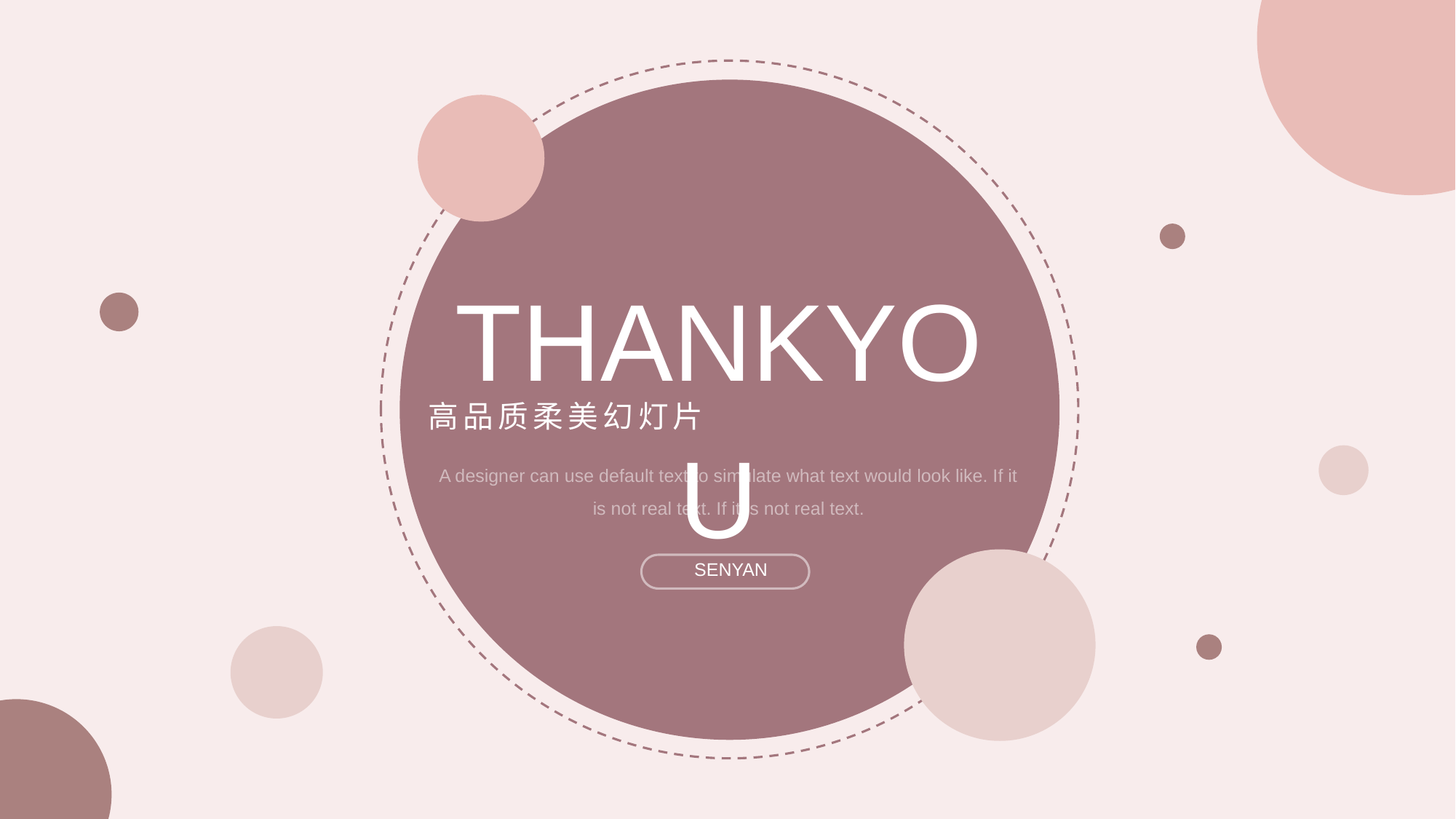

THANKYOU

高品质柔美幻灯片

A designer can use default text to simulate what text would look like. If it is not real text. If it is not real text.

SENYAN